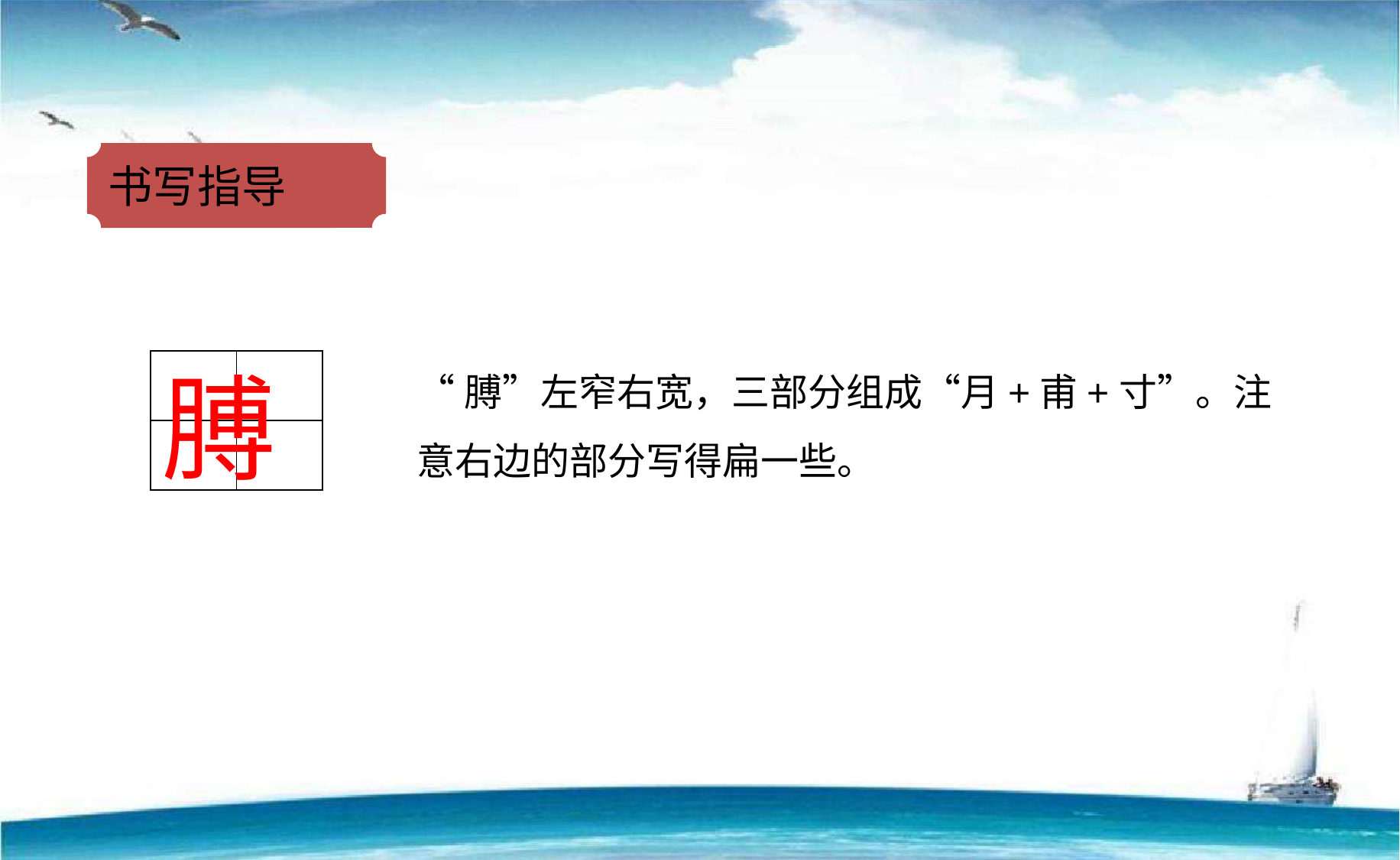

书写指导
“膊”左窄右宽，三部分组成“月+甫+寸”。注意右边的部分写得扁一些。
|  |  |
| --- | --- |
|  |  |
膊